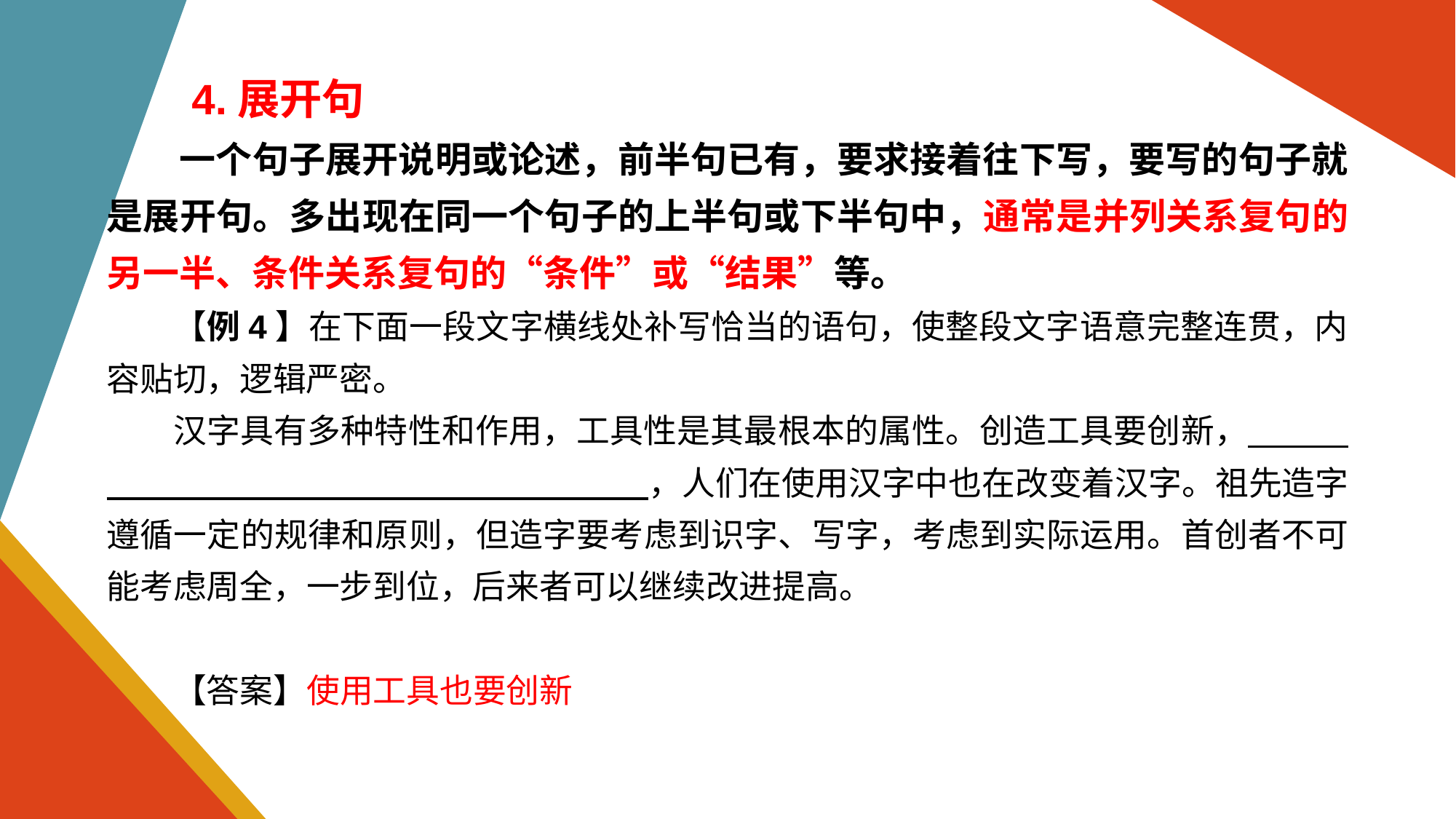

4.展开句
一个句子展开说明或论述，前半句已有，要求接着往下写，要写的句子就是展开句。多出现在同一个句子的上半句或下半句中，通常是并列关系复句的另一半、条件关系复句的“条件”或“结果”等。
【例4】在下面一段文字横线处补写恰当的语句，使整段文字语意完整连贯，内容贴切，逻辑严密。
汉字具有多种特性和作用，工具性是其最根本的属性。创造工具要创新，　　　　　　　　　　　　　　　　　          ，人们在使用汉字中也在改变着汉字。祖先造字遵循一定的规律和原则，但造字要考虑到识字、写字，考虑到实际运用。首创者不可能考虑周全，一步到位，后来者可以继续改进提高。

【答案】使用工具也要创新